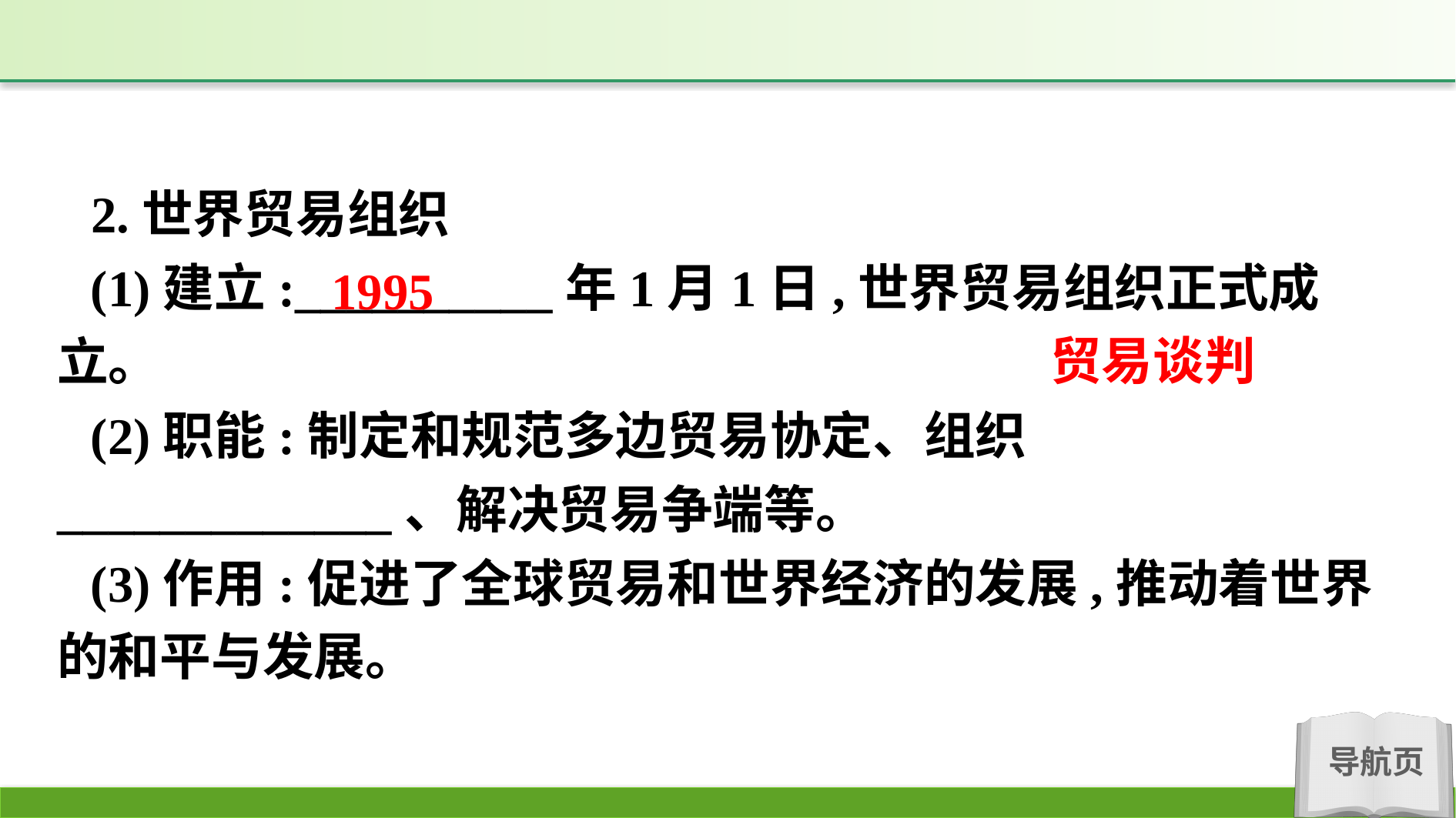

2.世界贸易组织
(1)建立:__________年1月1日,世界贸易组织正式成立。
(2)职能:制定和规范多边贸易协定、组织_____________、解决贸易争端等。
(3)作用:促进了全球贸易和世界经济的发展,推动着世界的和平与发展。
1995
贸易谈判